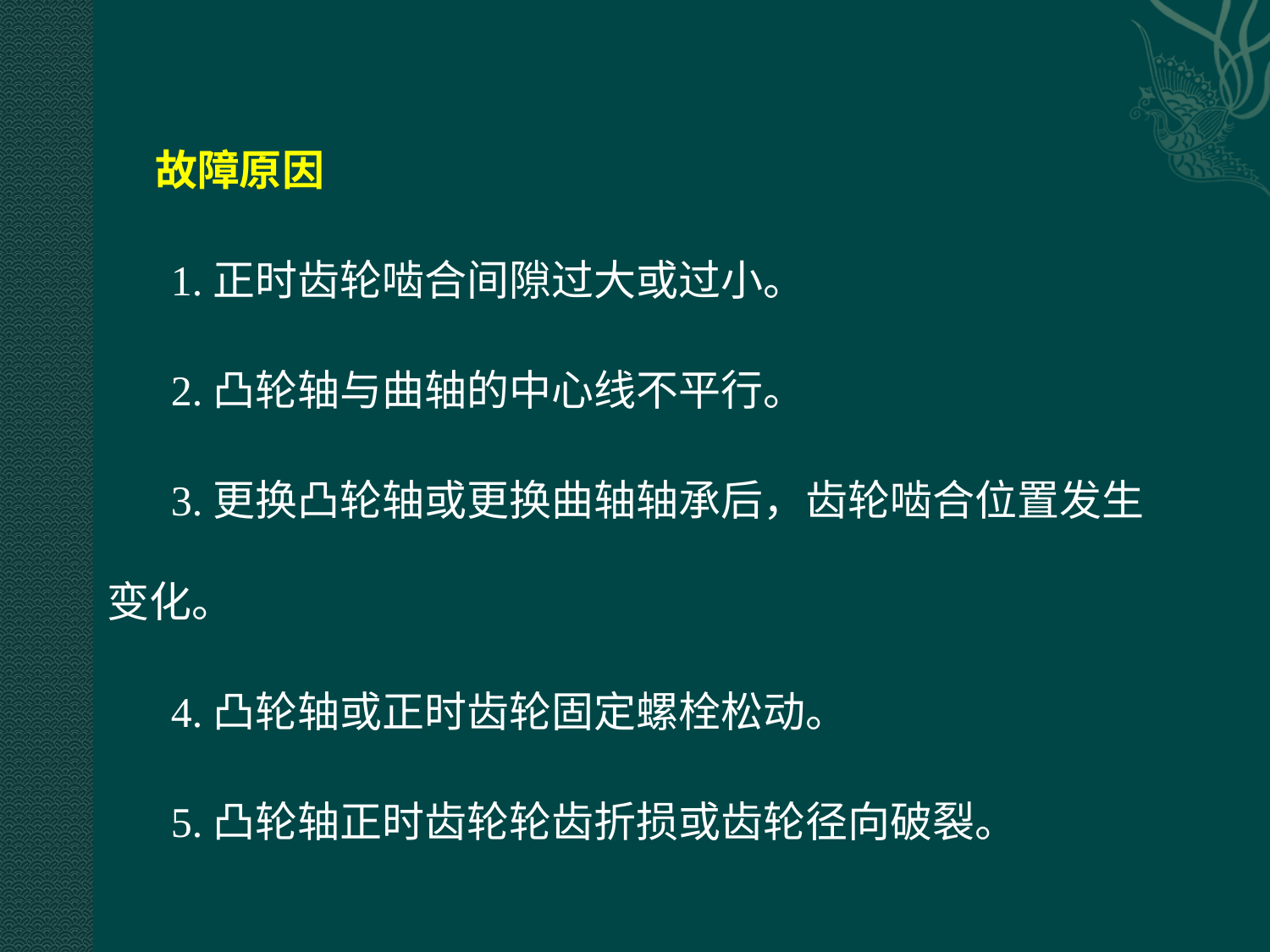

故障原因
1.正时齿轮啮合间隙过大或过小。
2.凸轮轴与曲轴的中心线不平行。
3.更换凸轮轴或更换曲轴轴承后，齿轮啮合位置发生变化。
4.凸轮轴或正时齿轮固定螺栓松动。
5.凸轮轴正时齿轮轮齿折损或齿轮径向破裂。